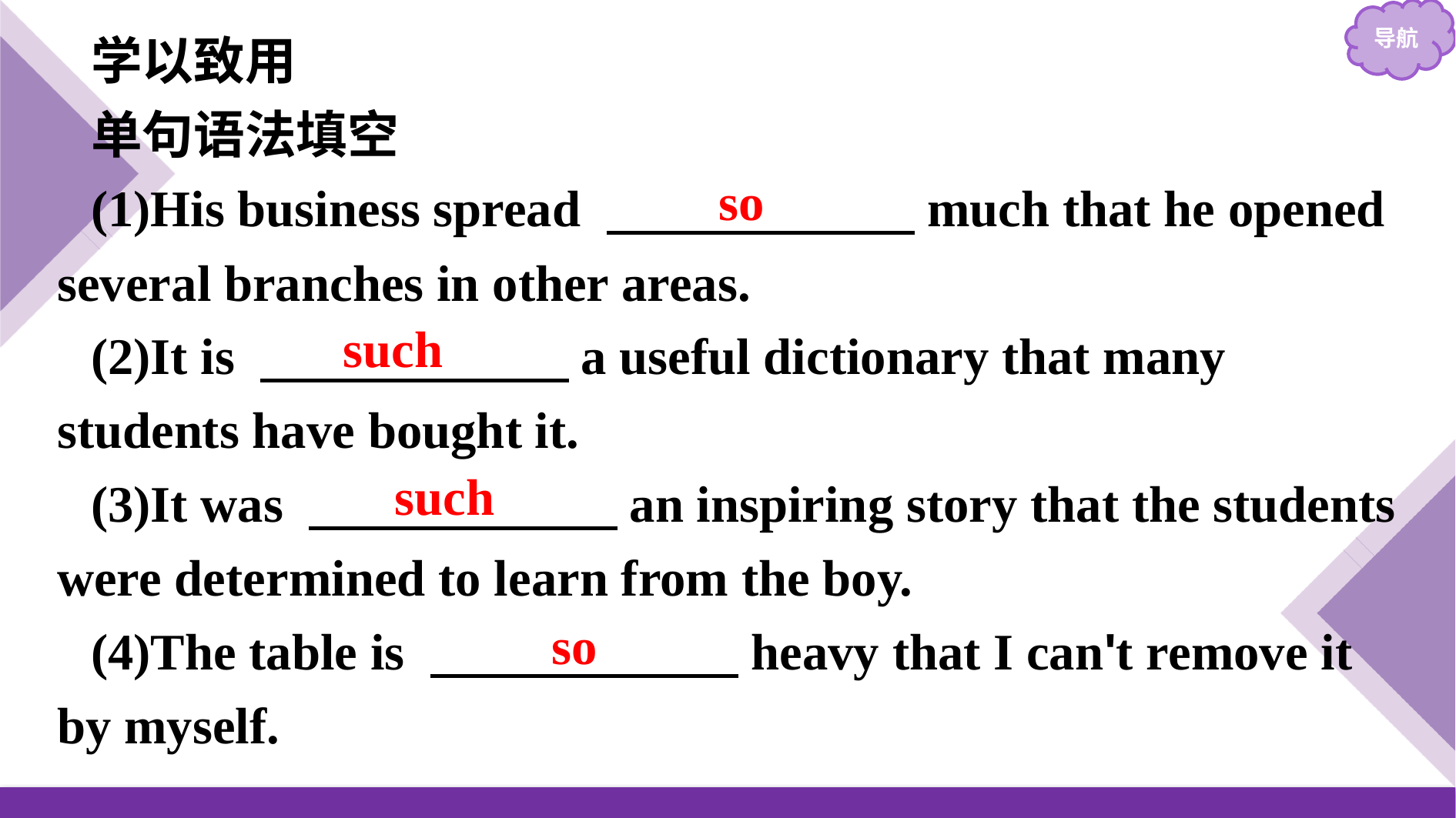

学以致用
单句语法填空
(1)His business spread 　　　　　　much that he opened several branches in other areas.
(2)It is 　　　　　　a useful dictionary that many students have bought it.
(3)It was 　　　　　　an inspiring story that the students were determined to learn from the boy.
(4)The table is 　　　　　　heavy that I can't remove it by myself.
so
such
such
so